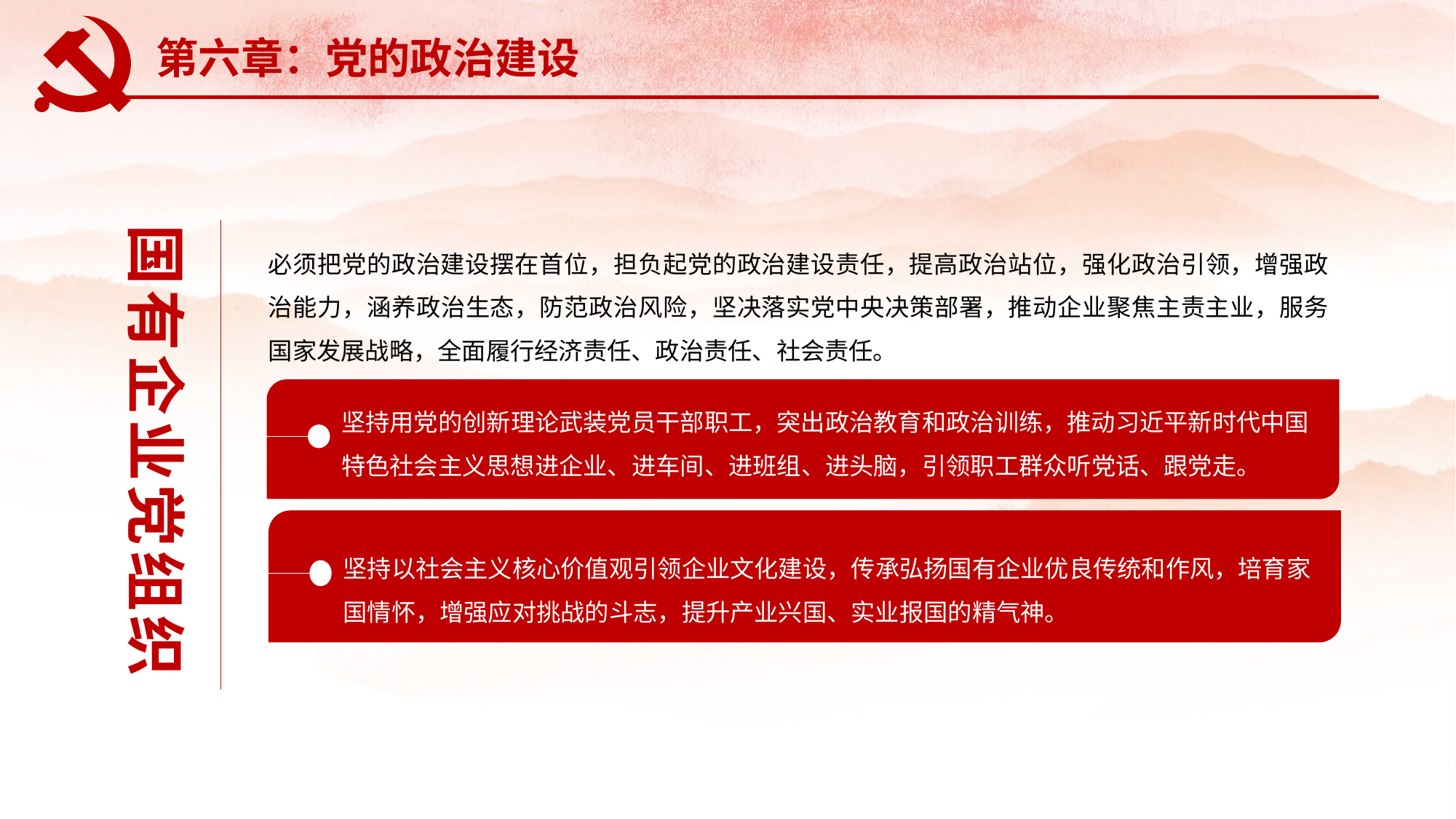

第六章：党的政治建设
国有企业党组织
必须把党的政治建设摆在首位，担负起党的政治建设责任，提高政治站位，强化政治引领，增强政治能力，涵养政治生态，防范政治风险，坚决落实党中央决策部署，推动企业聚焦主责主业，服务国家发展战略，全面履行经济责任、政治责任、社会责任。

坚持用党的创新理论武装党员干部职工，突出政治教育和政治训练，推动习近平新时代中国特色社会主义思想进企业、进车间、进班组、进头脑，引领职工群众听党话、跟党走。

坚持以社会主义核心价值观引领企业文化建设，传承弘扬国有企业优良传统和作风，培育家国情怀，增强应对挑战的斗志，提升产业兴国、实业报国的精气神。